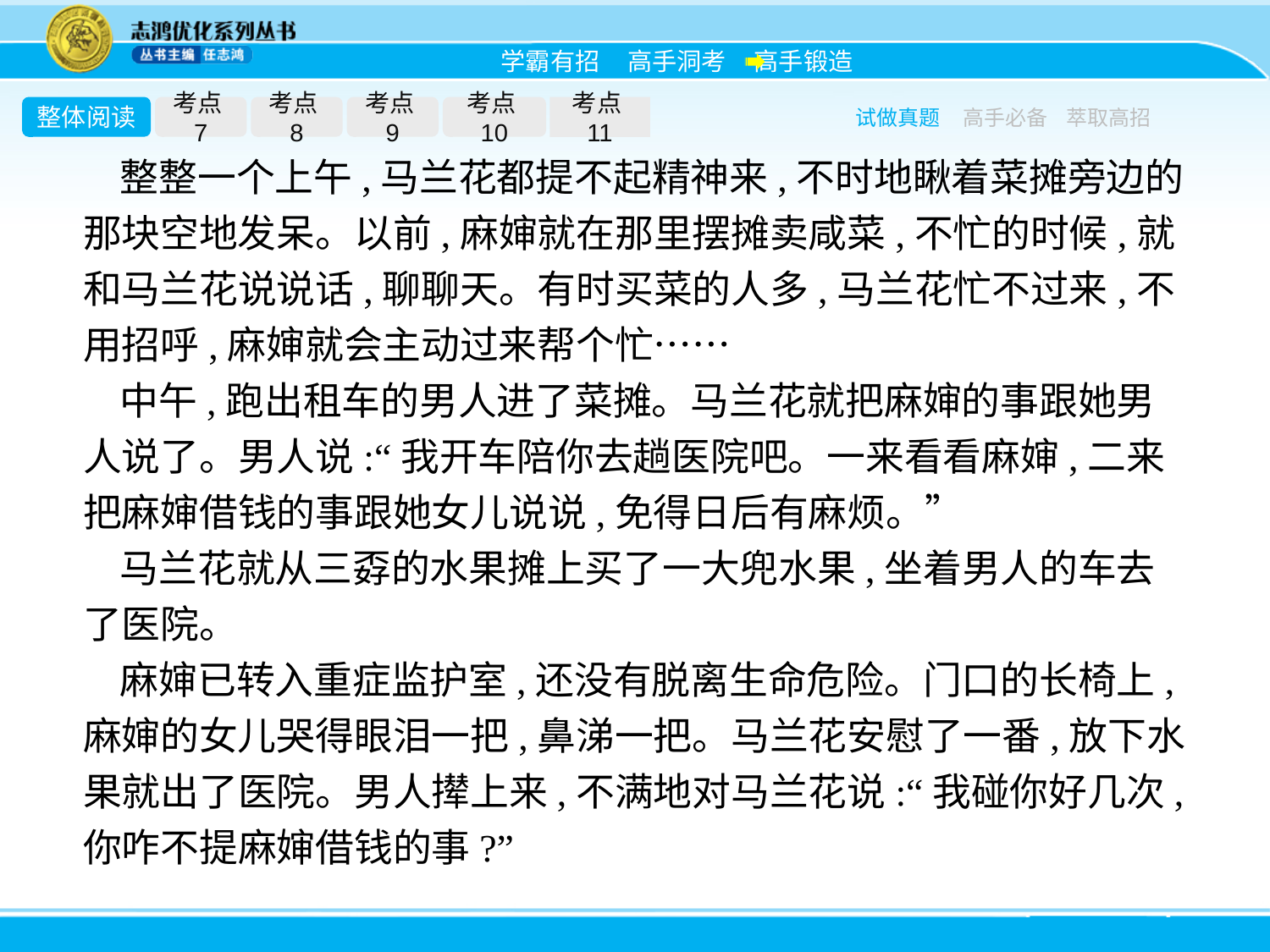

整体阅读
考点7
考点8
考点9
考点10
考点11
试做真题
高手必备
萃取高招
整整一个上午,马兰花都提不起精神来,不时地瞅着菜摊旁边的那块空地发呆。以前,麻婶就在那里摆摊卖咸菜,不忙的时候,就和马兰花说说话,聊聊天。有时买菜的人多,马兰花忙不过来,不用招呼,麻婶就会主动过来帮个忙……
中午,跑出租车的男人进了菜摊。马兰花就把麻婶的事跟她男人说了。男人说:“我开车陪你去趟医院吧。一来看看麻婶,二来把麻婶借钱的事跟她女儿说说,免得日后有麻烦。”
马兰花就从三孬的水果摊上买了一大兜水果,坐着男人的车去了医院。
麻婶已转入重症监护室,还没有脱离生命危险。门口的长椅上,麻婶的女儿哭得眼泪一把,鼻涕一把。马兰花安慰了一番,放下水果就出了医院。男人撵上来,不满地对马兰花说:“我碰你好几次,你咋不提麻婶借钱的事?”